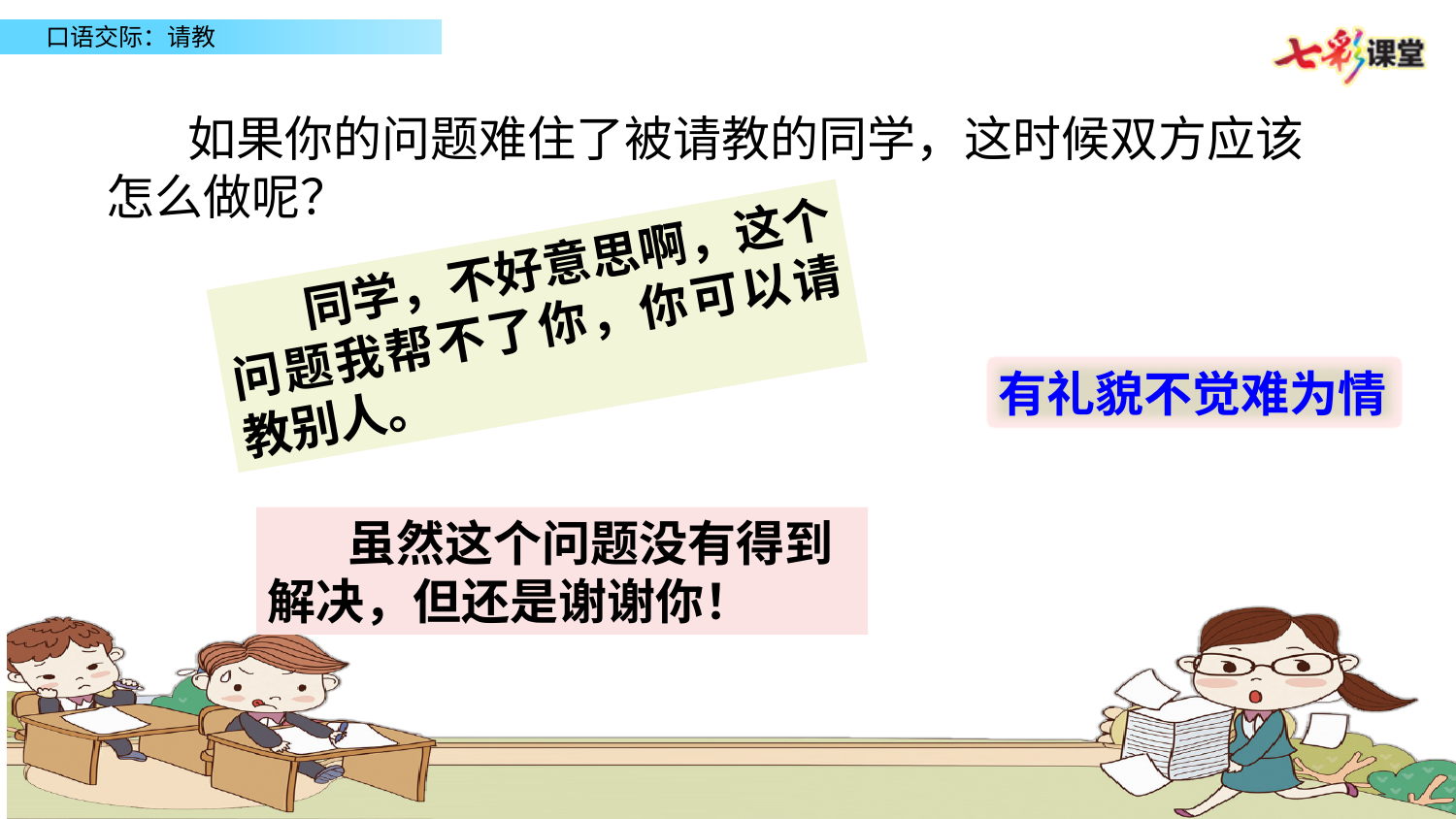

如果你的问题难住了被请教的同学，这时候双方应该怎么做呢？
   同学，不好意思啊，这个问题我帮不了你，你可以请教别人。
有礼貌不觉难为情
   虽然这个问题没有得到解决，但还是谢谢你！